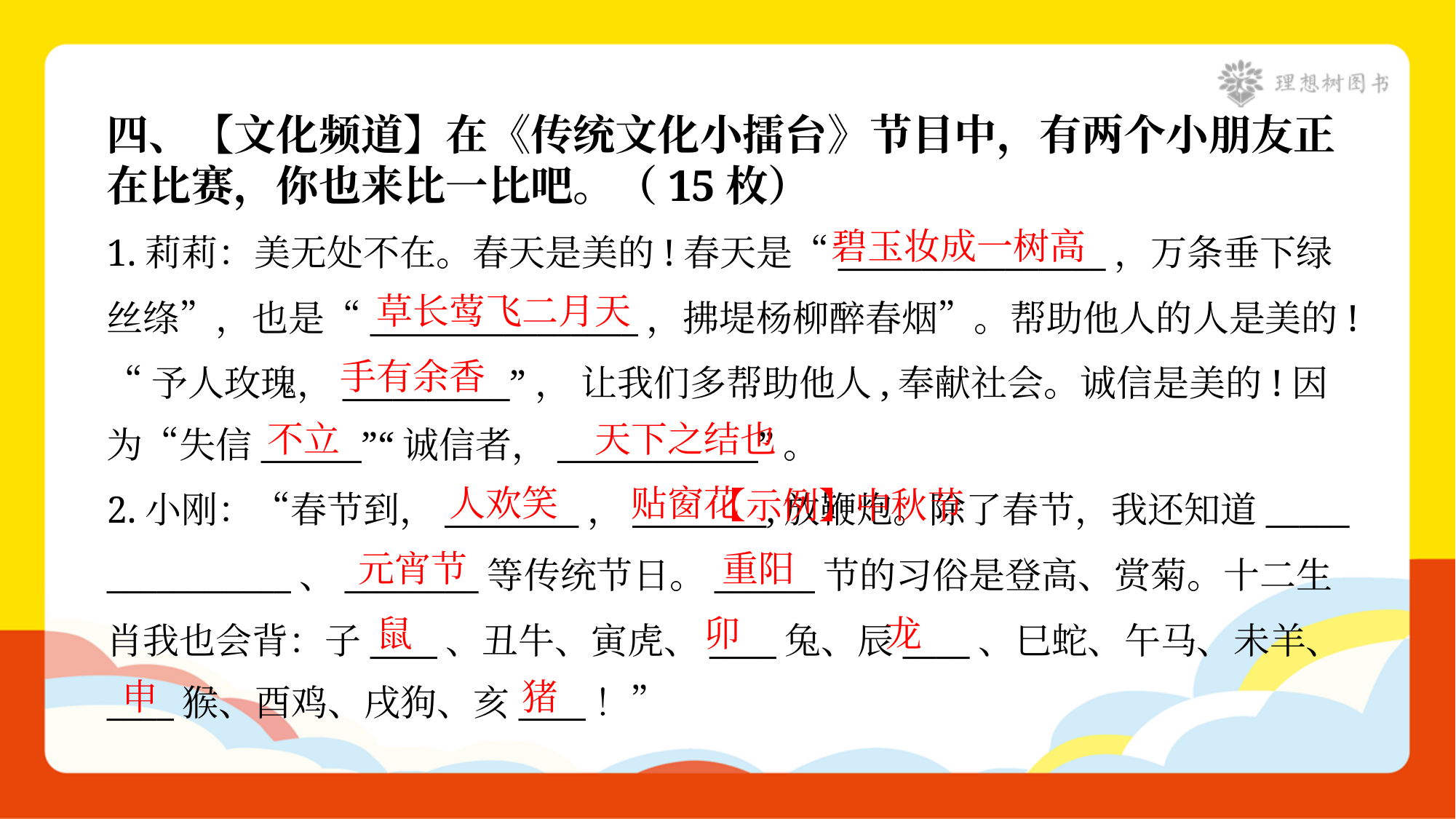

四、【文化频道】在《传统文化小擂台》节目中，有两个小朋友正
在比赛，你也来比一比吧。（15枚）
碧玉妆成一树高
1.莉莉：美无处不在。春天是美的!春天是“________________，万条垂下绿
丝绦”，也是“________________，拂堤杨柳醉春烟”。帮助他人的人是美的!
“予人玫瑰，__________”， 让我们多帮助他人,奉献社会。诚信是美的!因
为“失信______”“诚信者，____________”。
草长莺飞二月天
手有余香
不立
天下之结也
                                                                【示例】中秋节
人欢笑
贴窗花
2.小刚：“春节到，________，________,放鞭炮。除了春节，我还知道_____
___________、________等传统节日。______节的习俗是登高、赏菊。十二生
肖我也会背：子____、丑牛、寅虎、____兔、辰____、巳蛇、午马、未羊、
____猴、酉鸡、戌狗、亥____！”
元宵节
重阳
鼠
卯
龙
申
猪